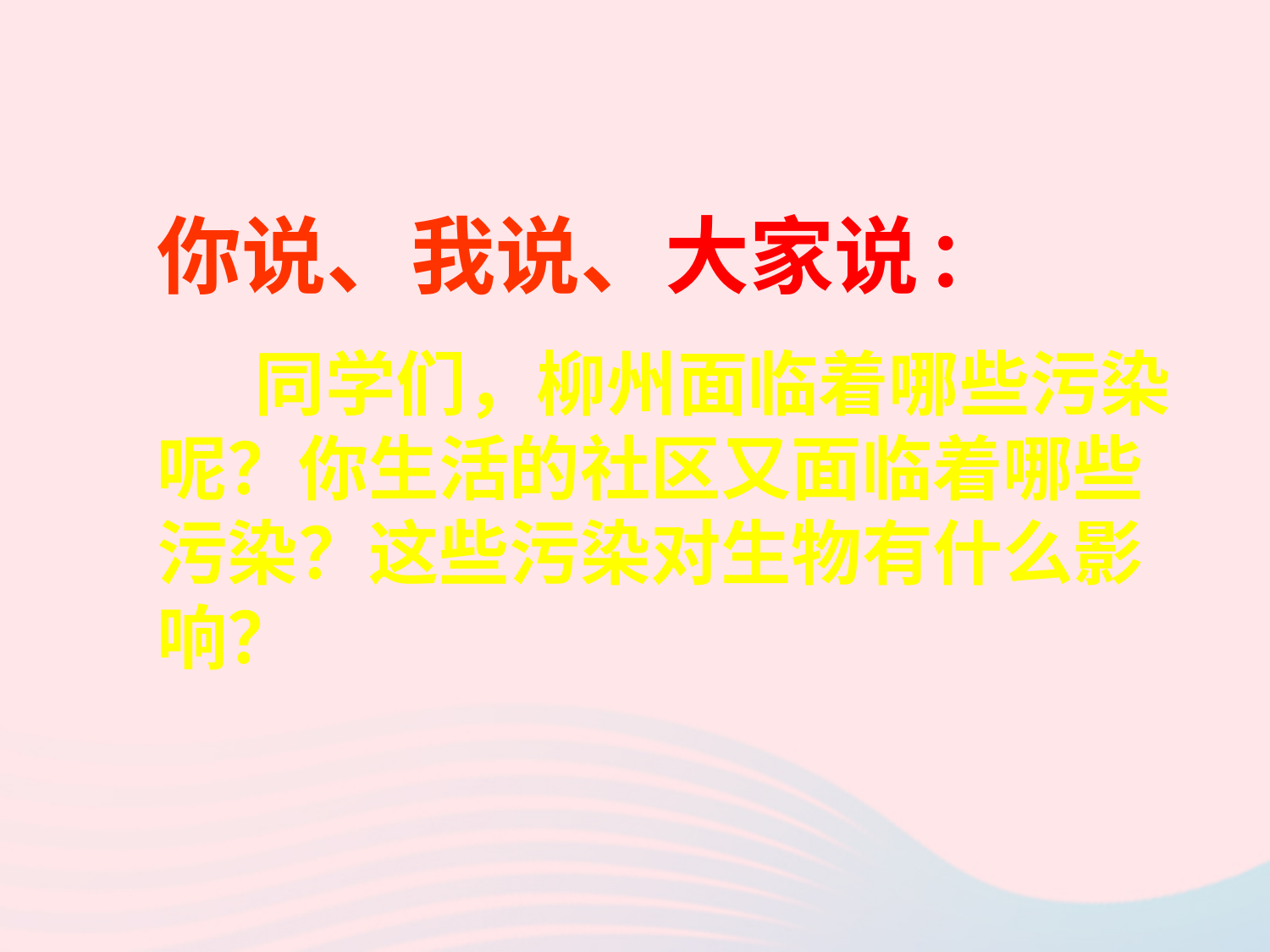

你说、我说、大家说 ：
     同学们，柳州面临着哪些污染呢？你生活的社区又面临着哪些污染？这些污染对生物有什么影响？